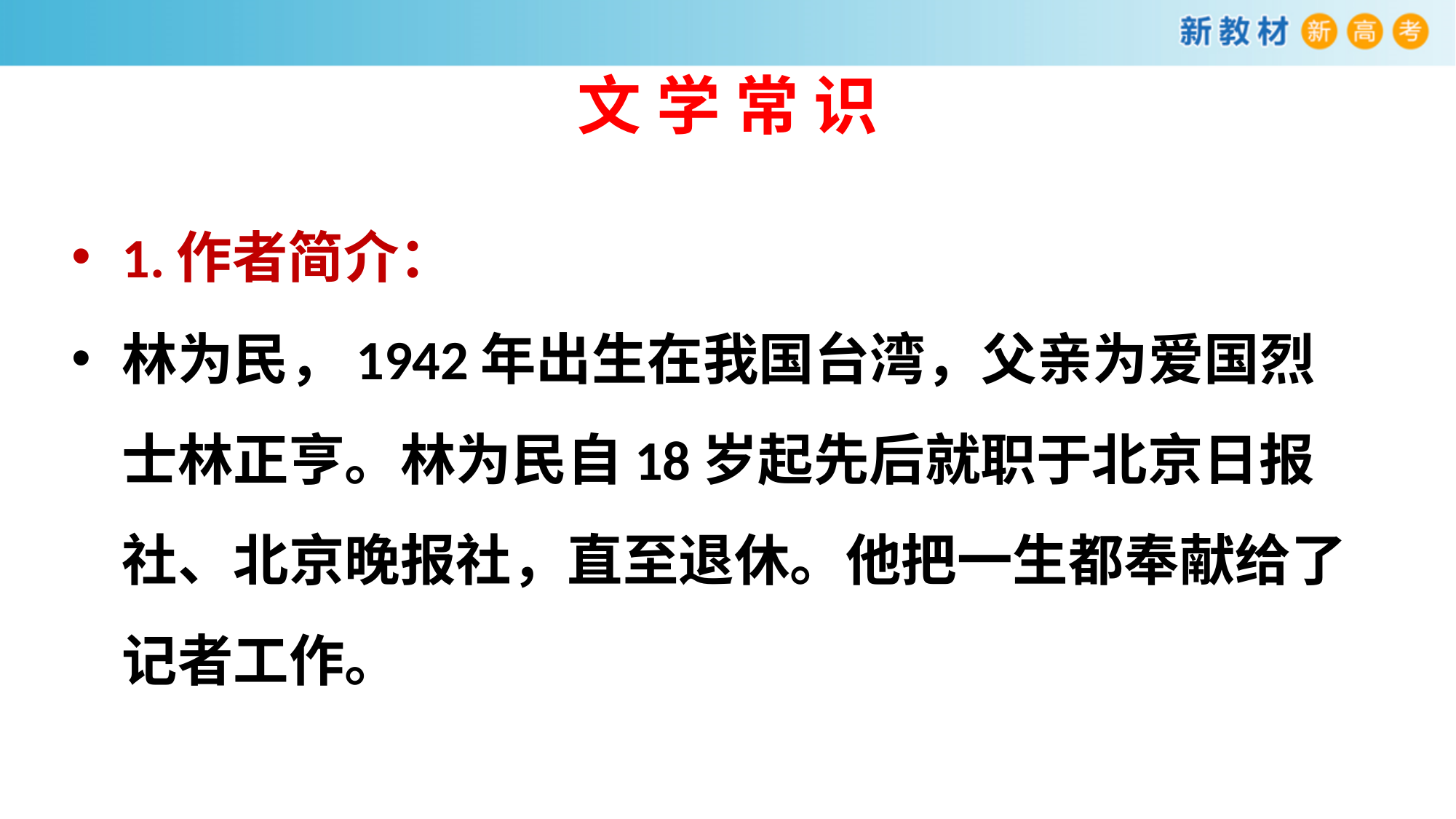

# 文 学 常 识
1.作者简介：
林为民，1942年出生在我国台湾，父亲为爱国烈士林正亨。林为民自18岁起先后就职于北京日报社、北京晚报社，直至退休。他把一生都奉献给了记者工作。